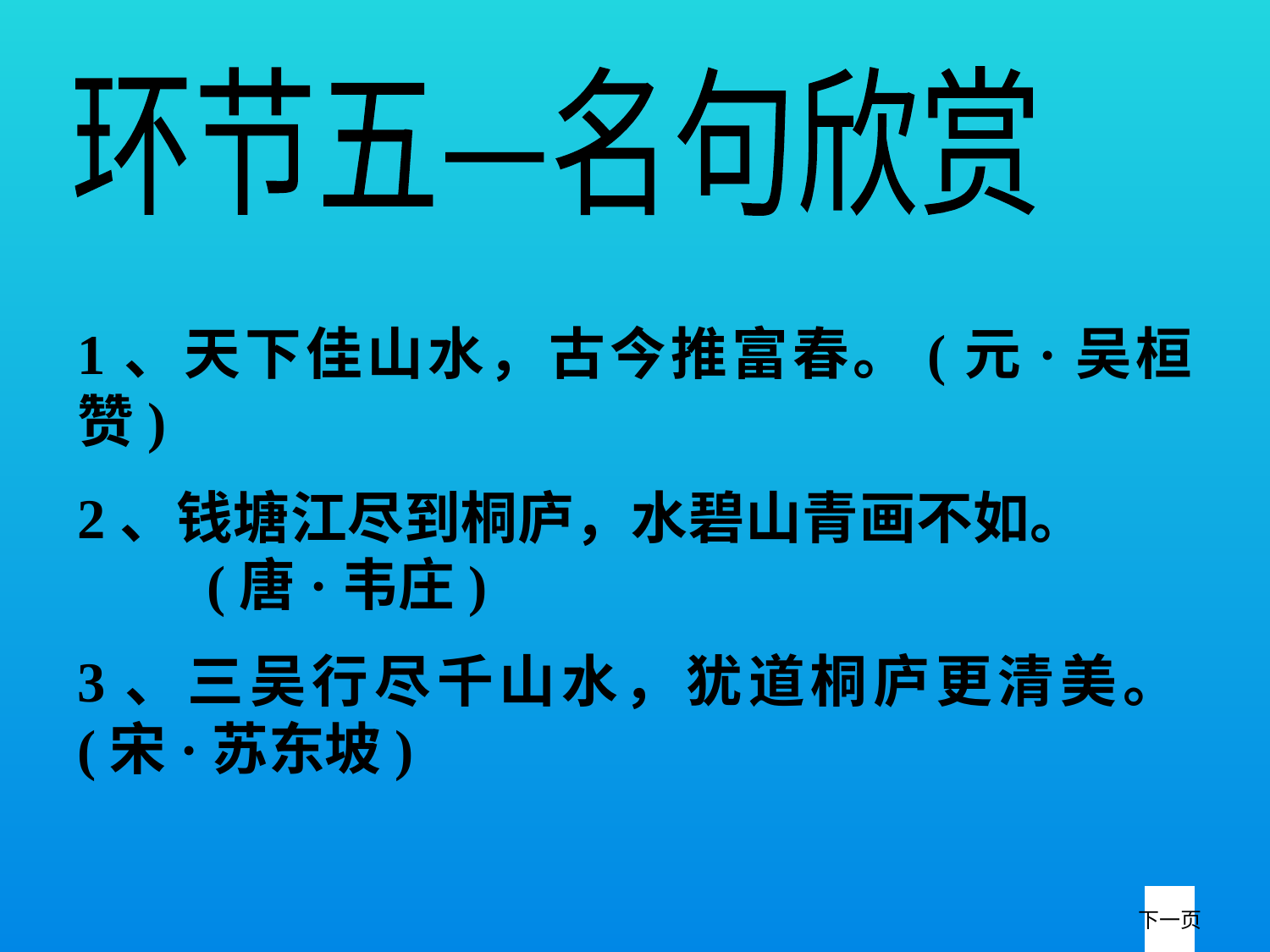

环节五—名句欣赏

1、天下佳山水，古今推富春。(元·吴桓赞)
2、钱塘江尽到桐庐，水碧山青画不如。                  (唐·韦庄)
3、三吴行尽千山水，犹道桐庐更清美。(宋·苏东坡)

下一页